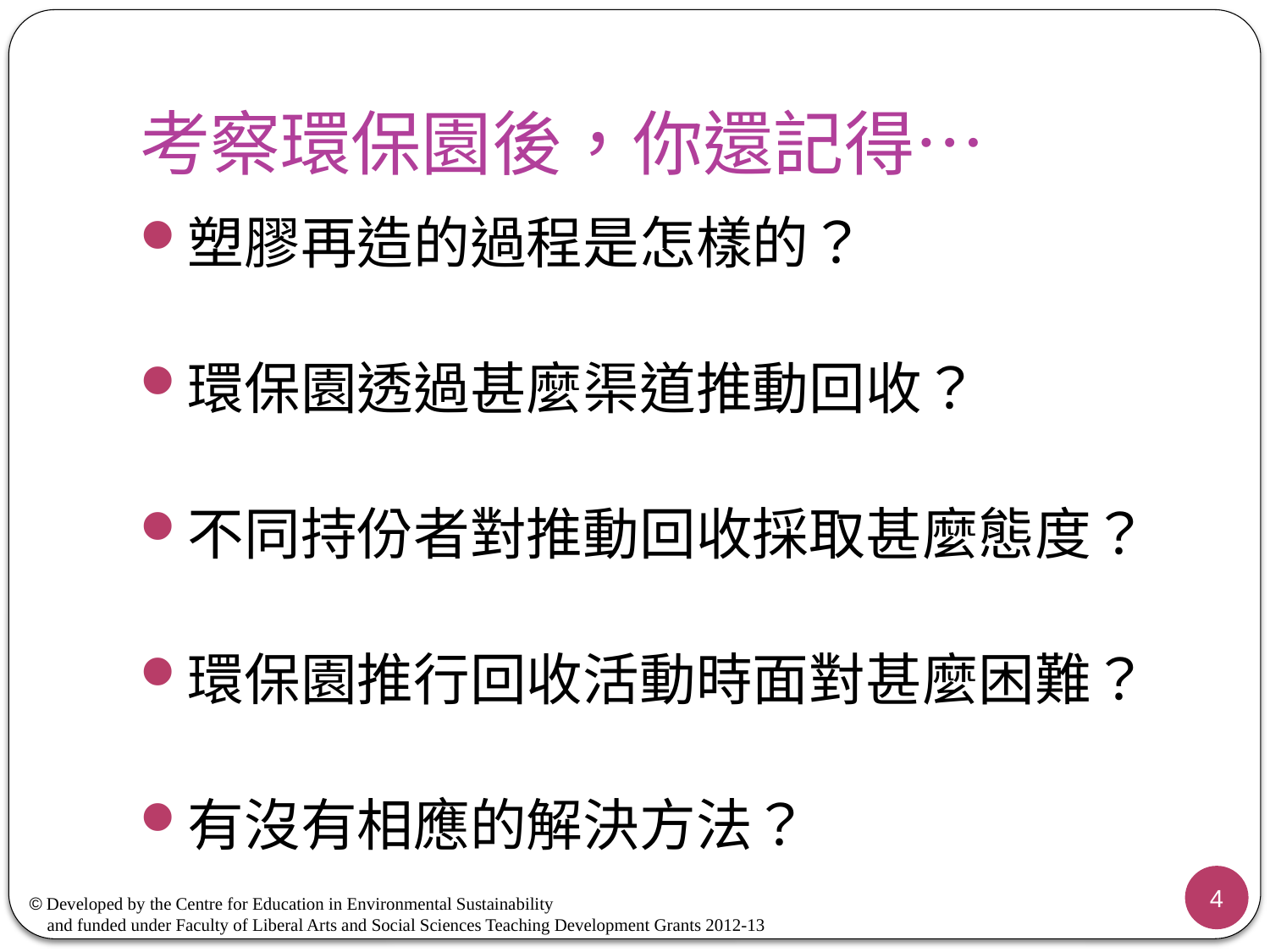

# 考察環保園後，你還記得…
塑膠再造的過程是怎樣的？
環保園透過甚麼渠道推動回收？
不同持份者對推動回收採取甚麼態度？
環保園推行回收活動時面對甚麼困難？
有沒有相應的解決方法？
4
© Developed by the Centre for Education in Environmental Sustainability
    and funded under Faculty of Liberal Arts and Social Sciences Teaching Development Grants 2012-13